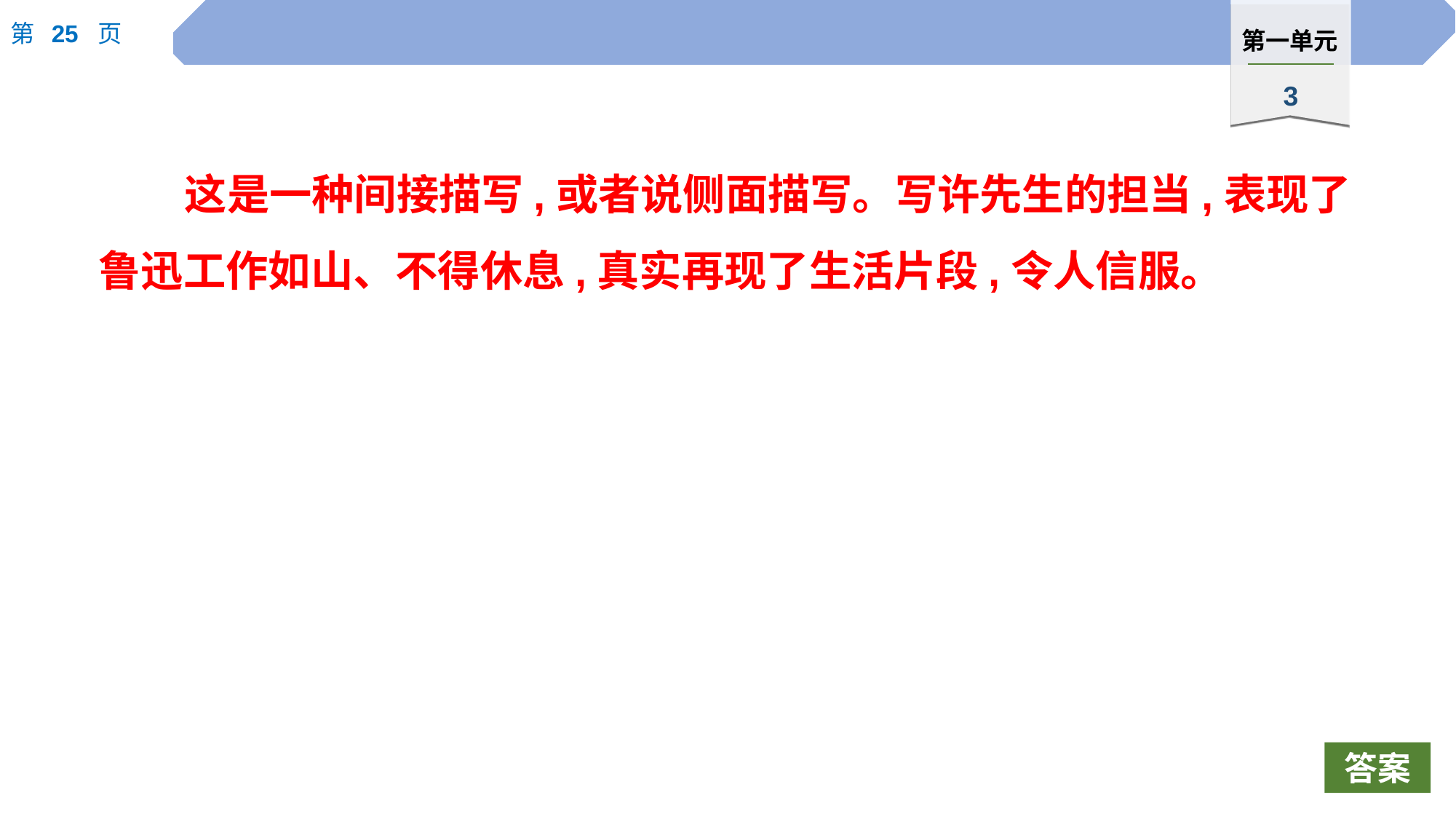

这是一种间接描写,或者说侧面描写。写许先生的担当,表现了鲁迅工作如山、不得休息,真实再现了生活片段,令人信服。
答案